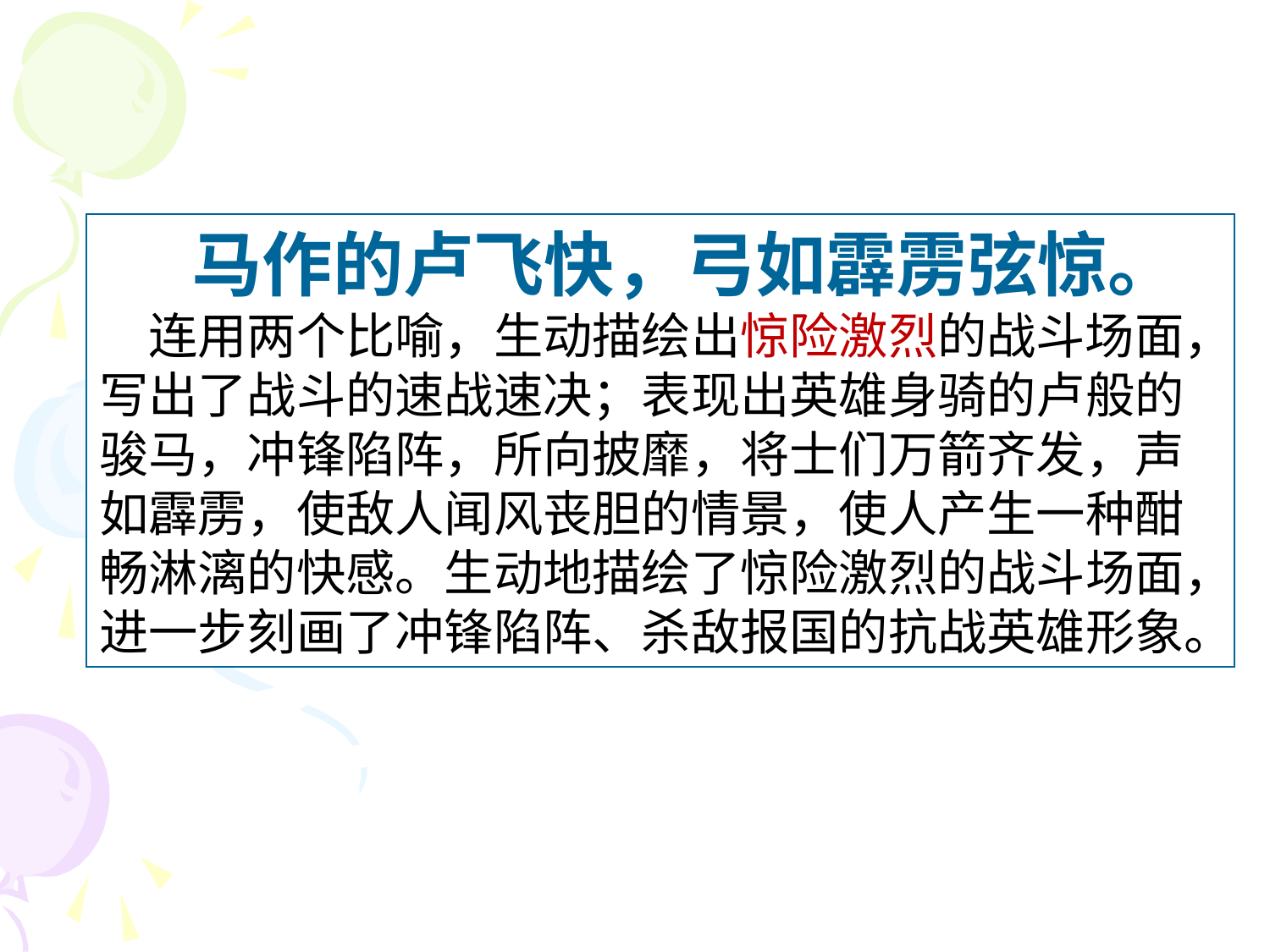

马作的卢飞快，弓如霹雳弦惊。
连用两个比喻，生动描绘出惊险激烈的战斗场面，写出了战斗的速战速决；表现出英雄身骑的卢般的骏马，冲锋陷阵，所向披靡，将士们万箭齐发，声如霹雳，使敌人闻风丧胆的情景，使人产生一种酣畅淋漓的快感。生动地描绘了惊险激烈的战斗场面，进一步刻画了冲锋陷阵、杀敌报国的抗战英雄形象。